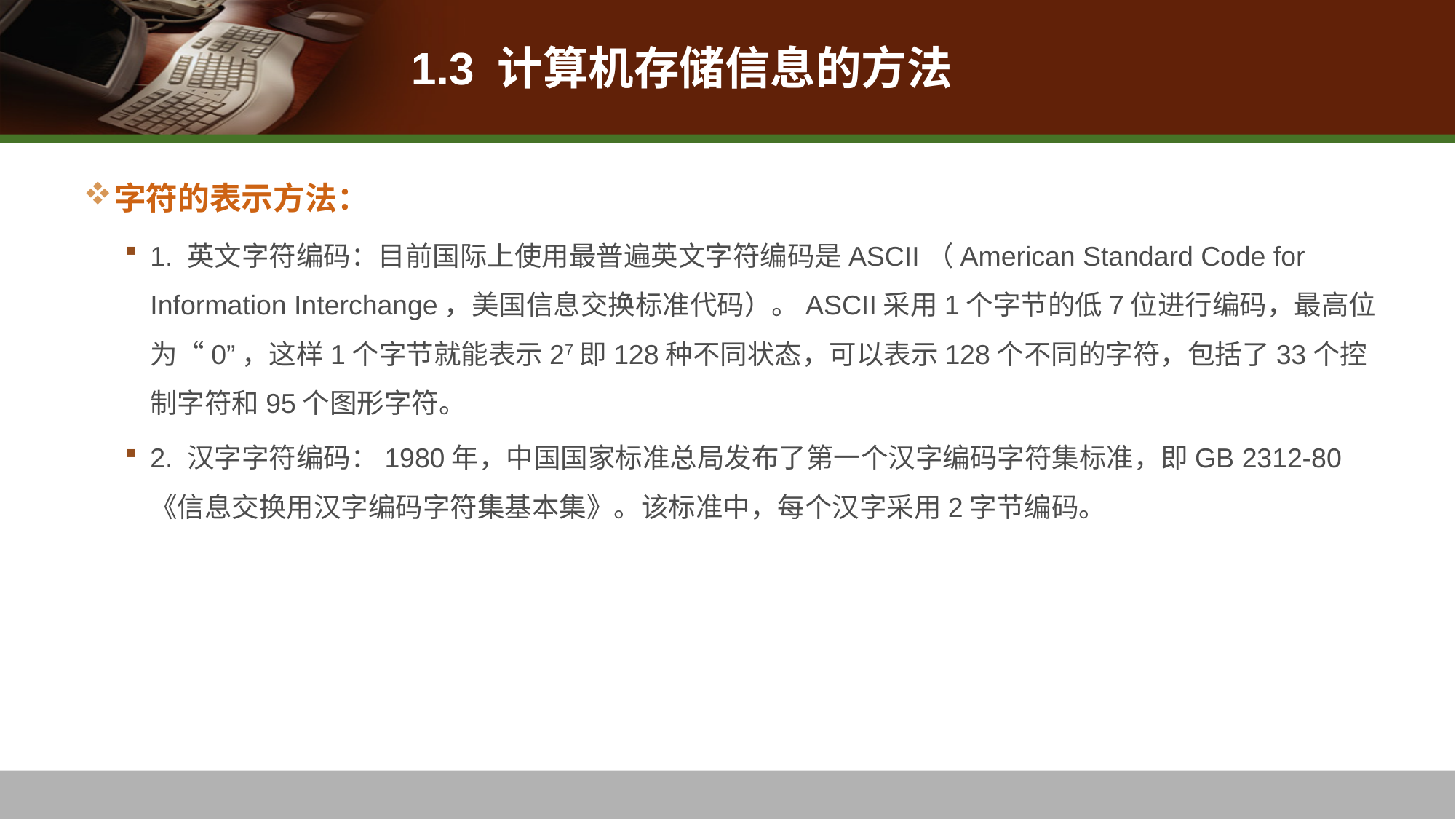

# 1.3 计算机存储信息的方法
字符的表示方法：
1. 英文字符编码：目前国际上使用最普遍英文字符编码是ASCII（American Standard Code for Information Interchange，美国信息交换标准代码）。ASCII采用1个字节的低7位进行编码，最高位为“0”，这样1个字节就能表示27即128种不同状态，可以表示128个不同的字符，包括了33个控制字符和95个图形字符。
2. 汉字字符编码：1980年，中国国家标准总局发布了第一个汉字编码字符集标准，即GB 2312-80《信息交换用汉字编码字符集基本集》。该标准中，每个汉字采用2字节编码。